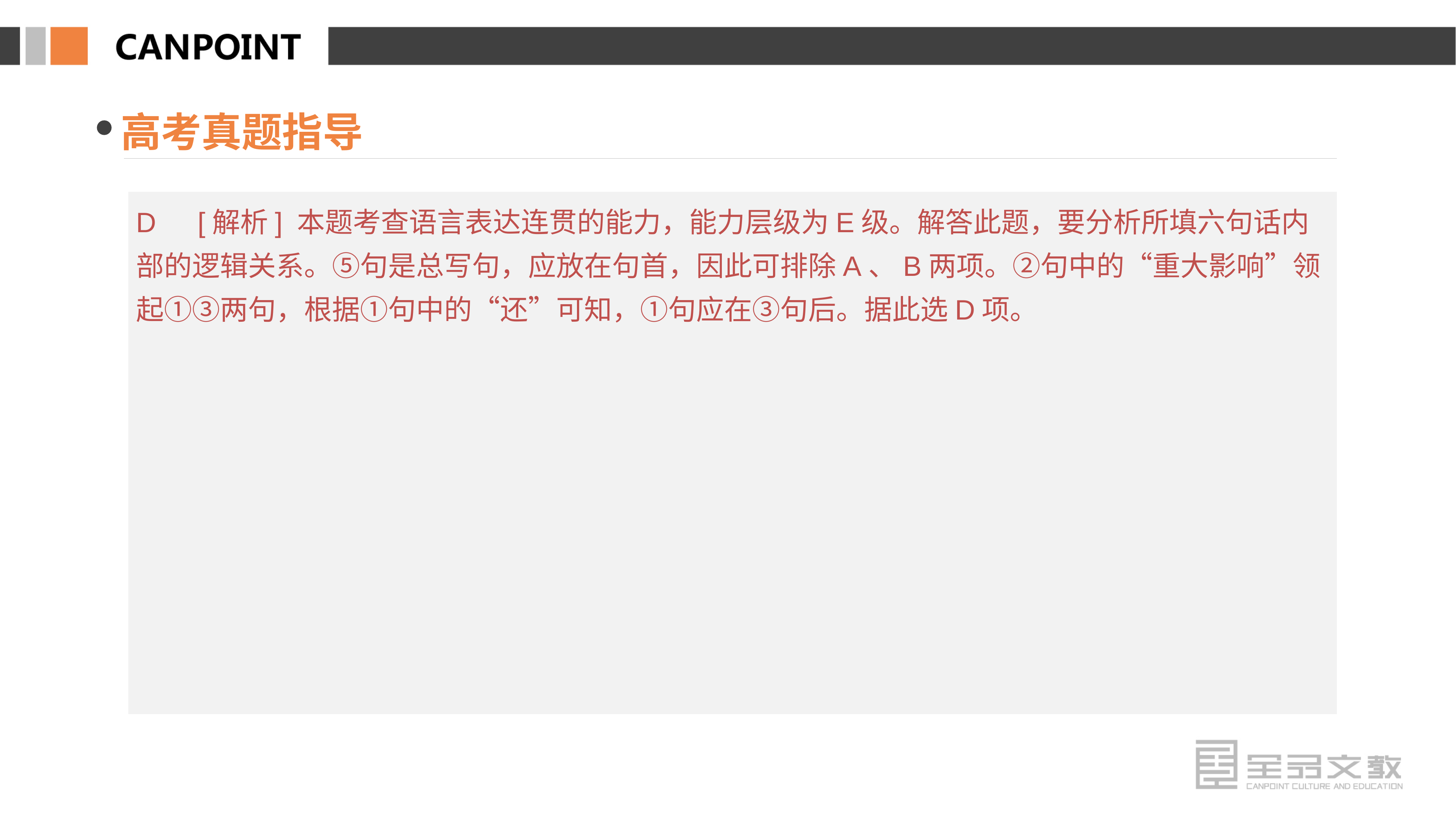

高考真题指导

D　[解析] 本题考查语言表达连贯的能力，能力层级为E级。解答此题，要分析所填六句话内部的逻辑关系。⑤句是总写句，应放在句首，因此可排除A、B两项。②句中的“重大影响”领起①③两句，根据①句中的“还”可知，①句应在③句后。据此选D项。